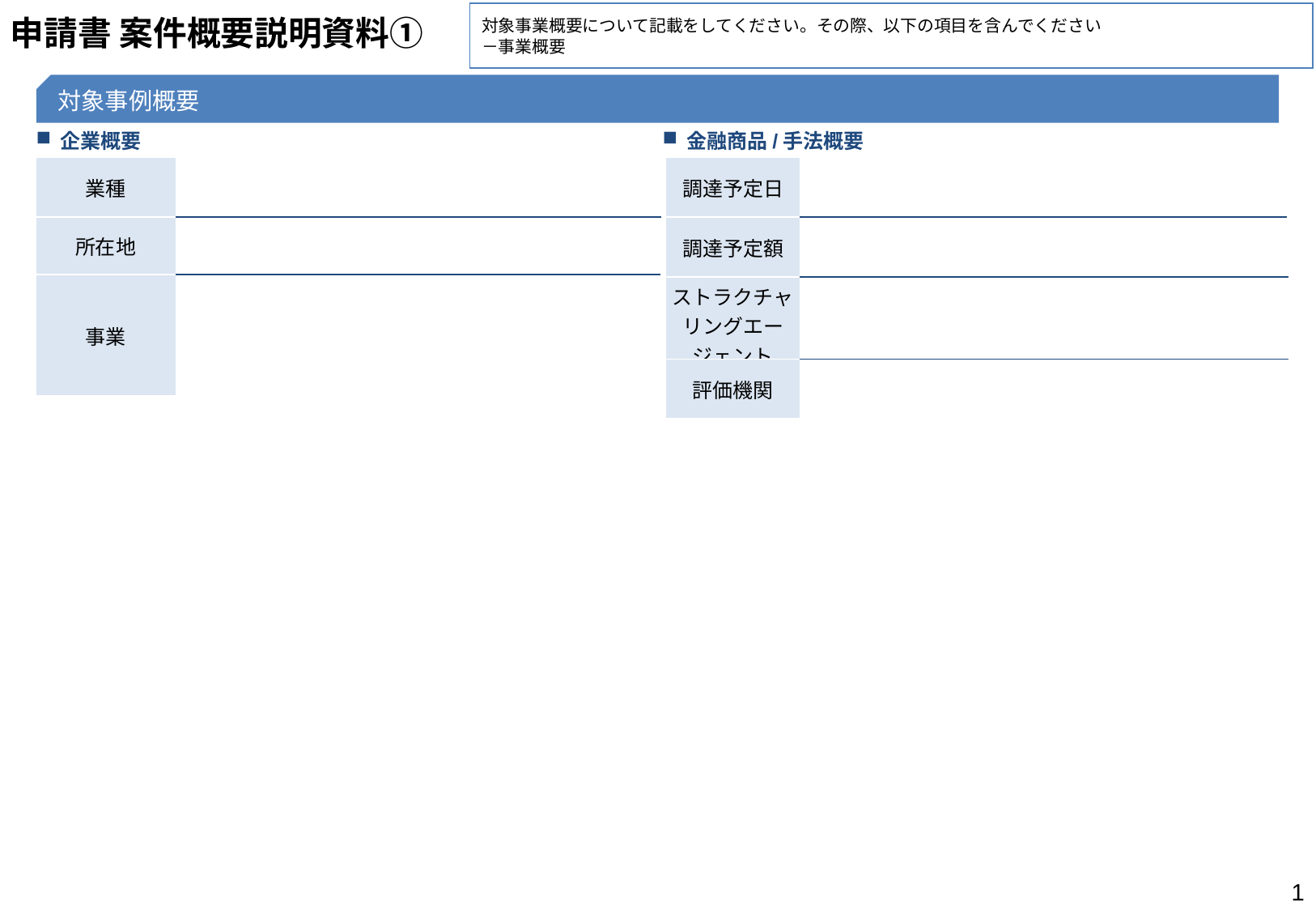

対象事業概要について記載をしてください。その際、以下の項目を含んでください
－事業概要
# 申請書 案件概要説明資料①
対象事例概要
企業概要
金融商品/手法概要
| 調達予定日 |  |
| --- | --- |
| 調達予定額 |  |
| ストラクチャリングエージェント |  |
| 評価機関 |  |
| 業種 |  |
| --- | --- |
| 所在地 |  |
| 事業 |  |
1